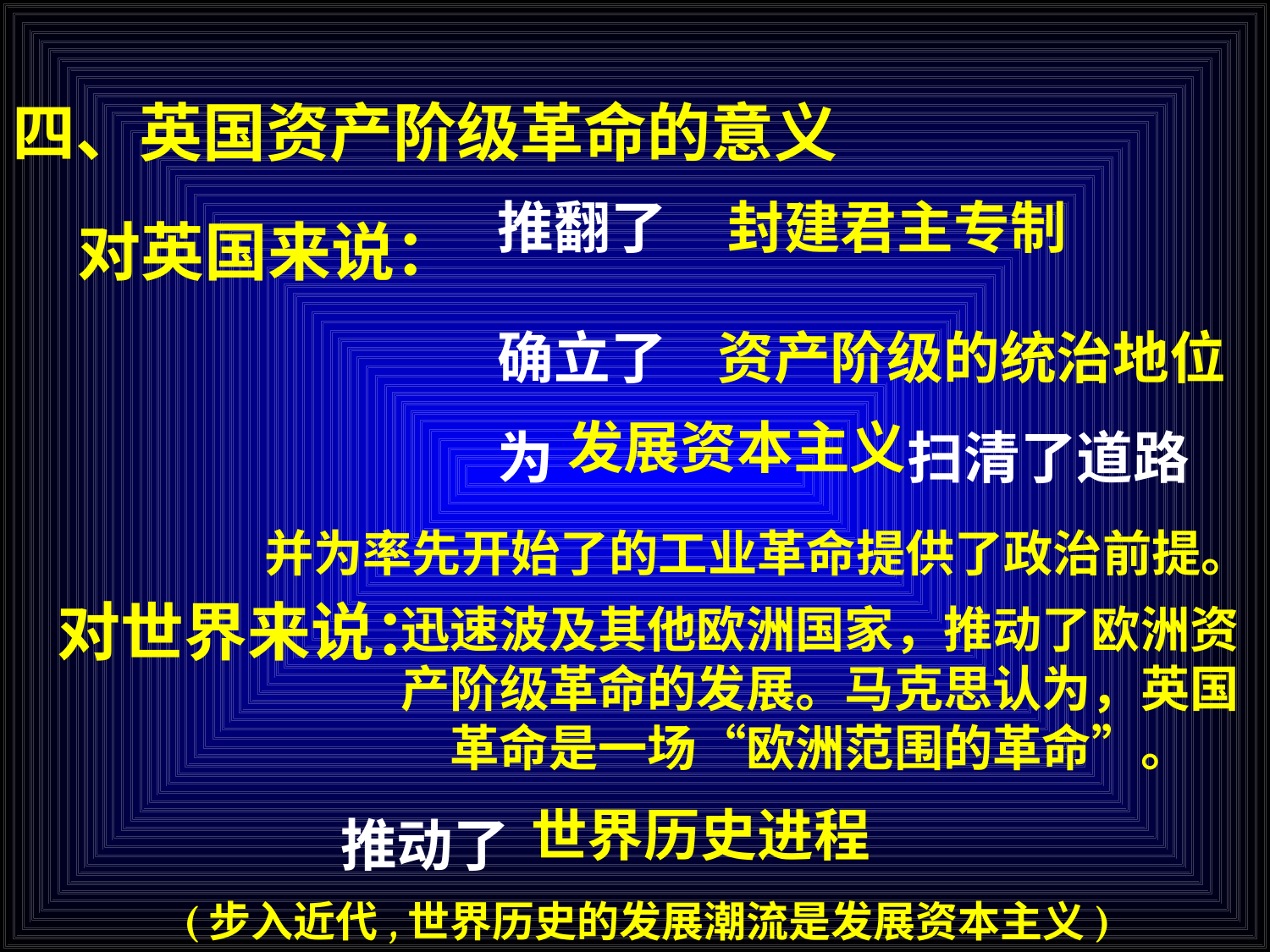

四、英国资产阶级革命的意义
推翻了
封建君主专制
对英国来说：
确立了
资产阶级的统治地位
发展资本主义
为
扫清了道路

并为率先开始了的工业革命提供了政治前提。

对世界来说：
迅速波及其他欧洲国家，推动了欧洲资产阶级革命的发展。马克思认为，英国革命是一场“欧洲范围的革命”。

世界历史进程
推动了
(步入近代,世界历史的发展潮流是发展资本主义)